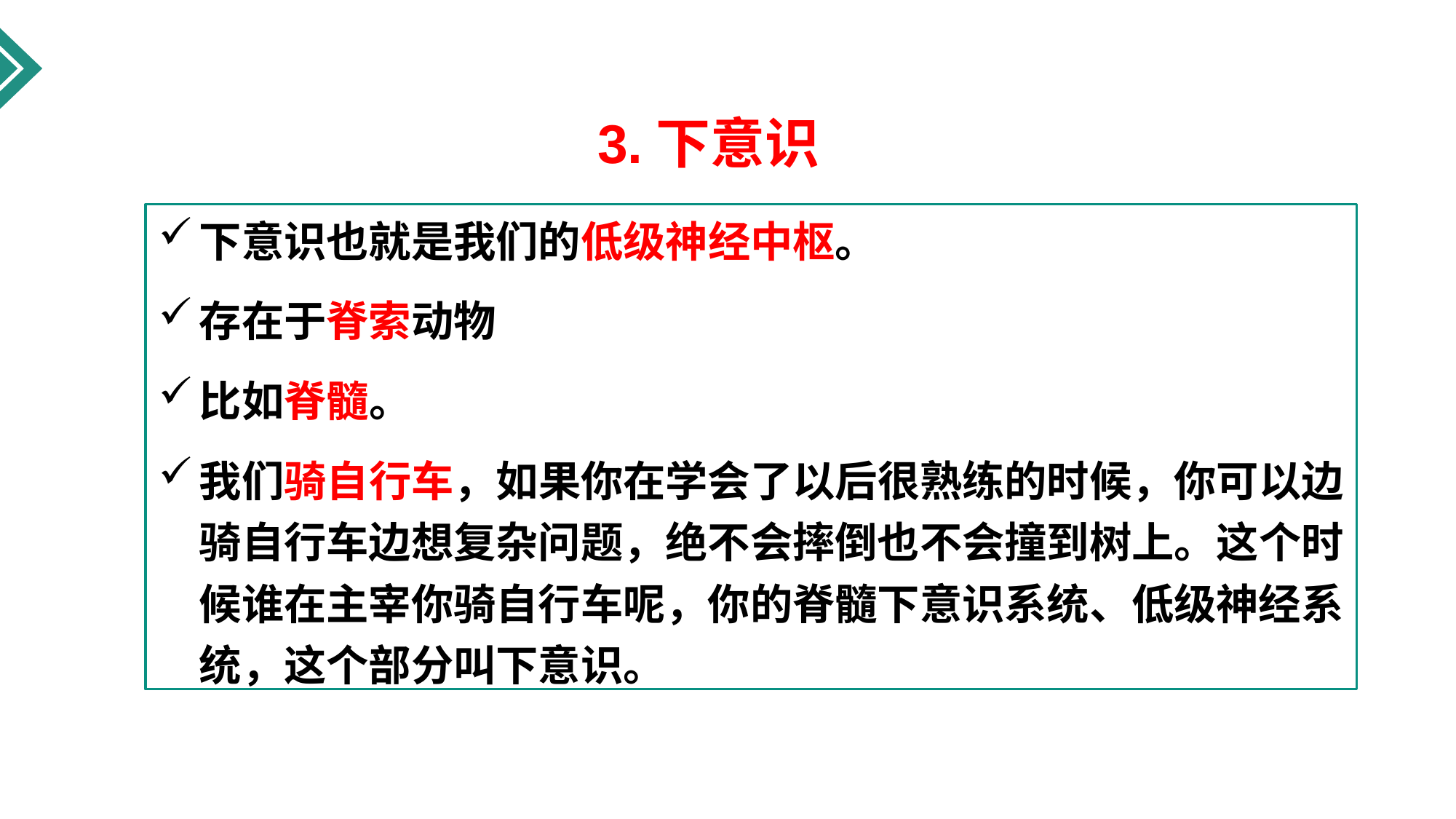

3.下意识
下意识也就是我们的低级神经中枢。
存在于脊索动物
比如脊髓。
我们骑自行车，如果你在学会了以后很熟练的时候，你可以边骑自行车边想复杂问题，绝不会摔倒也不会撞到树上。这个时候谁在主宰你骑自行车呢，你的脊髓下意识系统、低级神经系统，这个部分叫下意识。